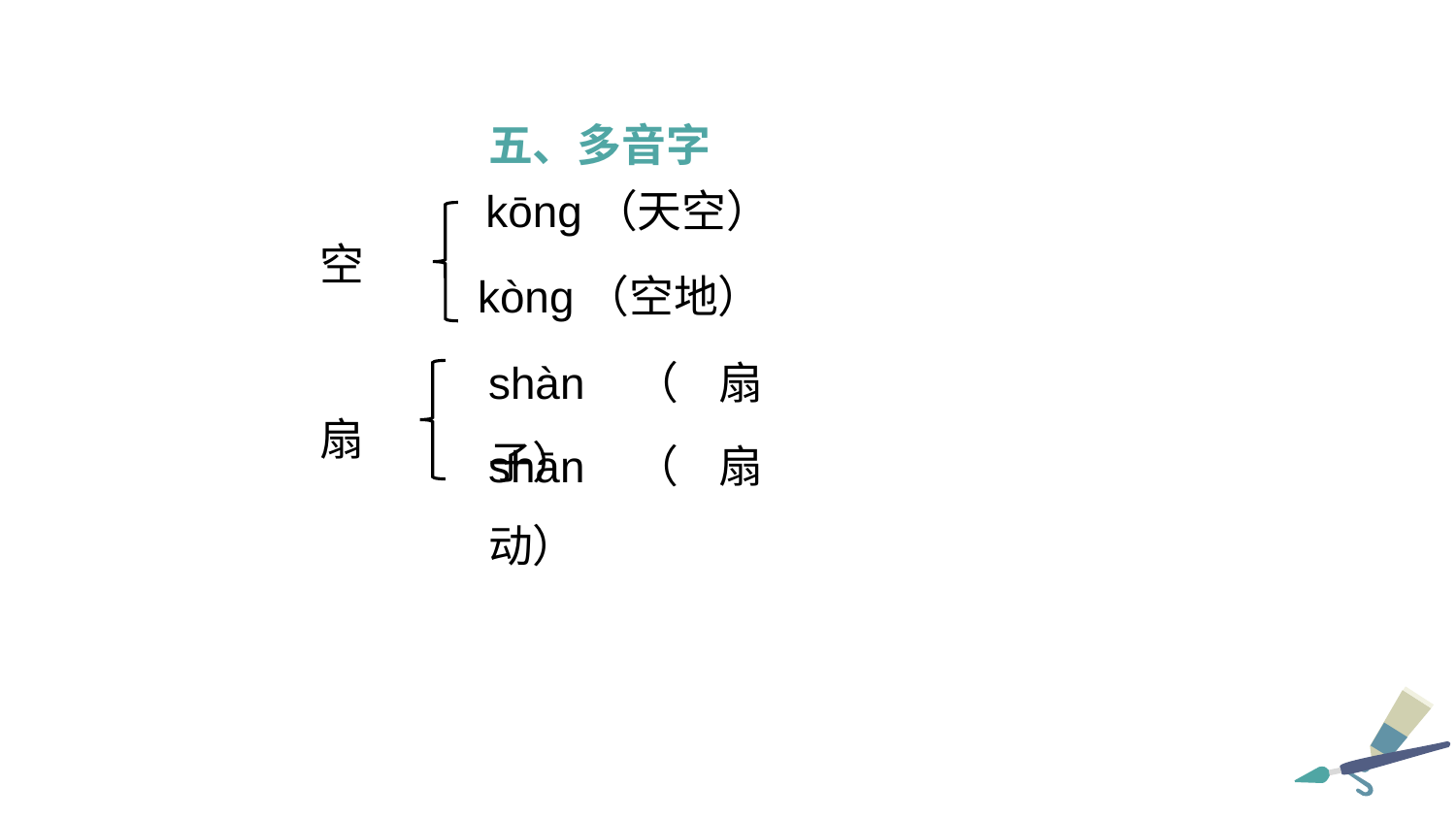

五、多音字

kōng（天空）
空

kòng（空地）
shàn（扇子）

扇
shān（扇动）